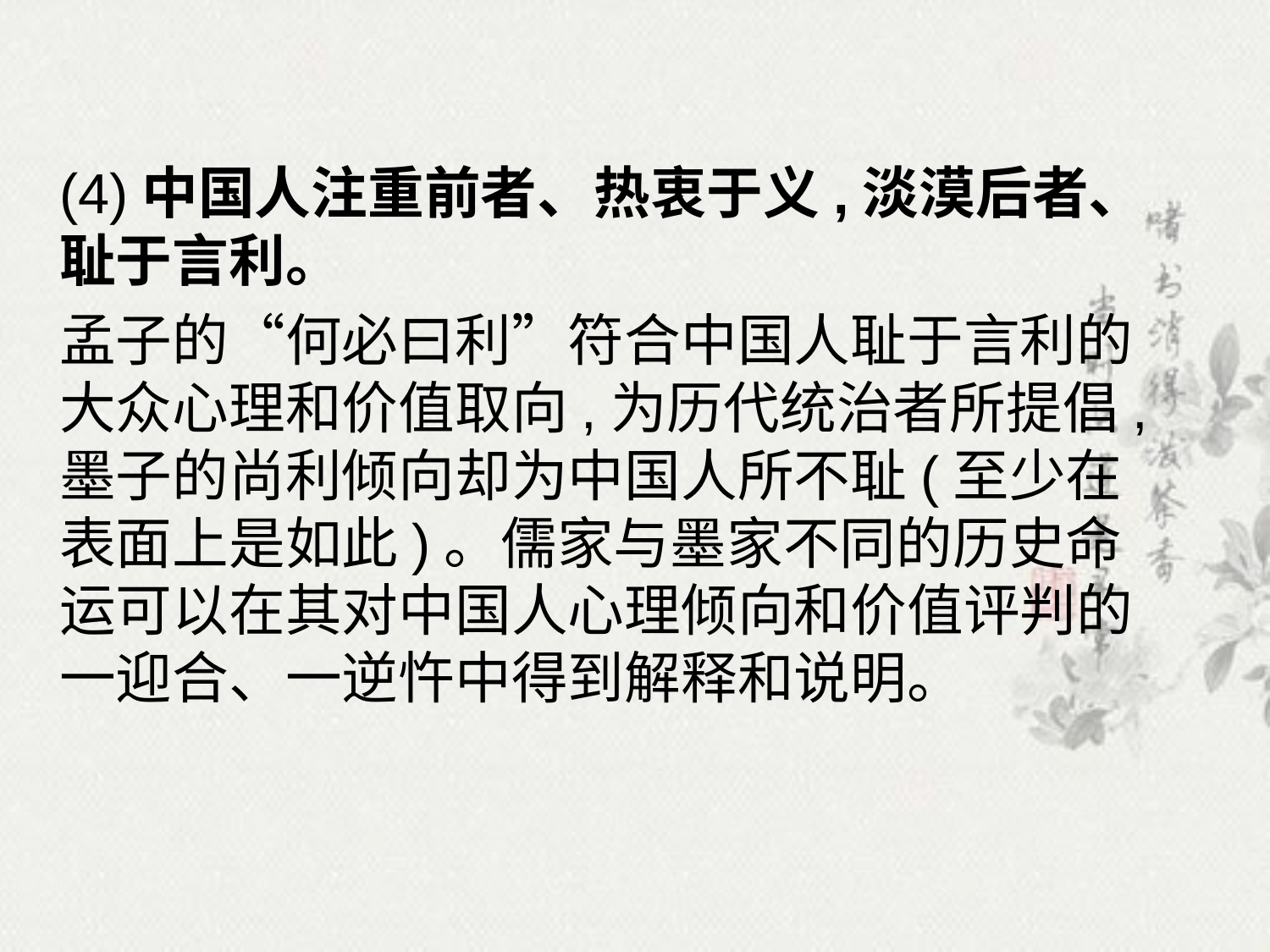

(4)中国人注重前者、热衷于义,淡漠后者、耻于言利。
孟子的“何必曰利”符合中国人耻于言利的大众心理和价值取向,为历代统治者所提倡, 墨子的尚利倾向却为中国人所不耻(至少在表面上是如此)。儒家与墨家不同的历史命运可以在其对中国人心理倾向和价值评判的一迎合、一逆忤中得到解释和说明。